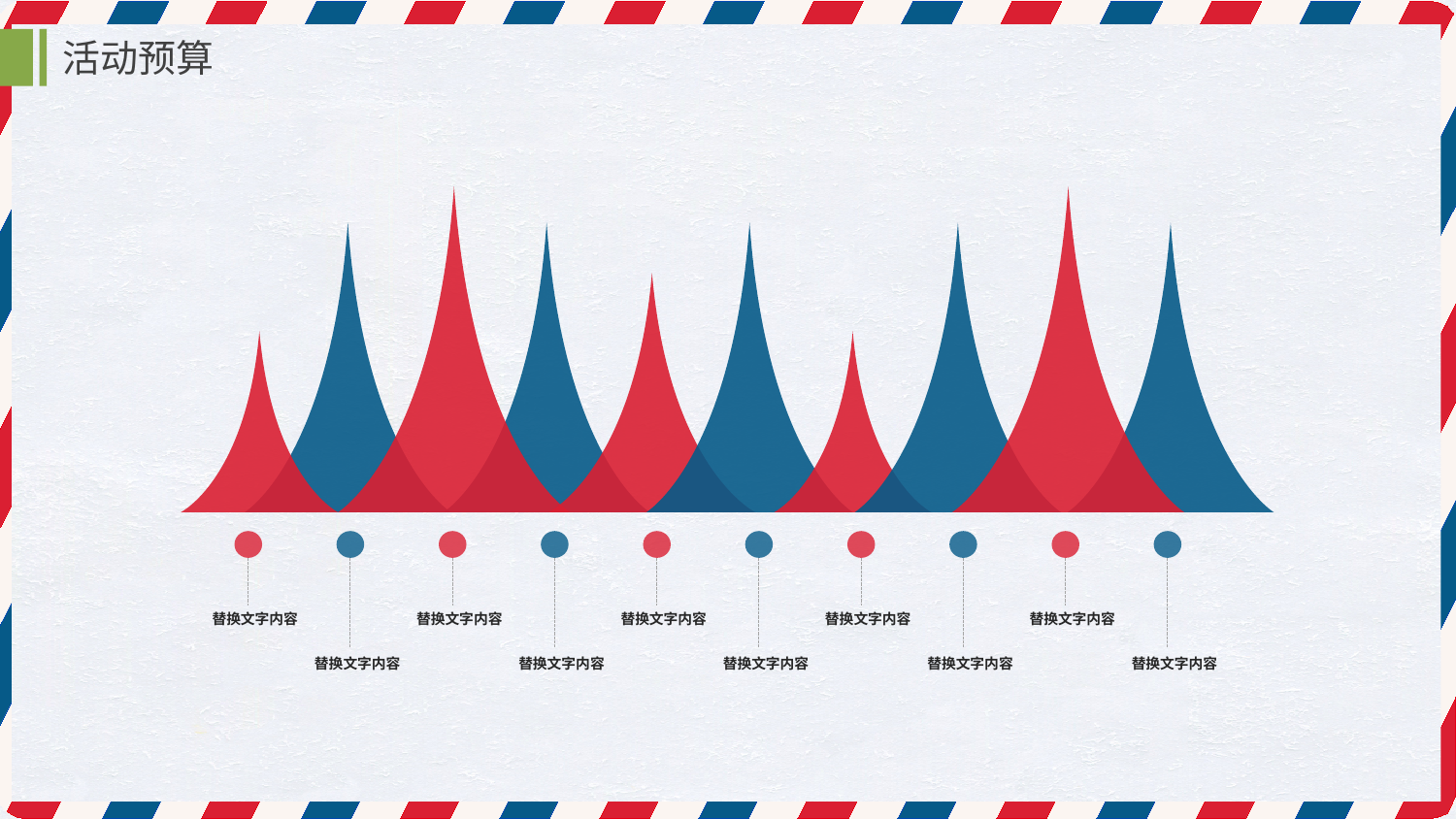

活动预算

替换文字内容

替换文字内容

替换文字内容

替换文字内容

替换文字内容

替换文字内容

替换文字内容

替换文字内容

替换文字内容

替换文字内容